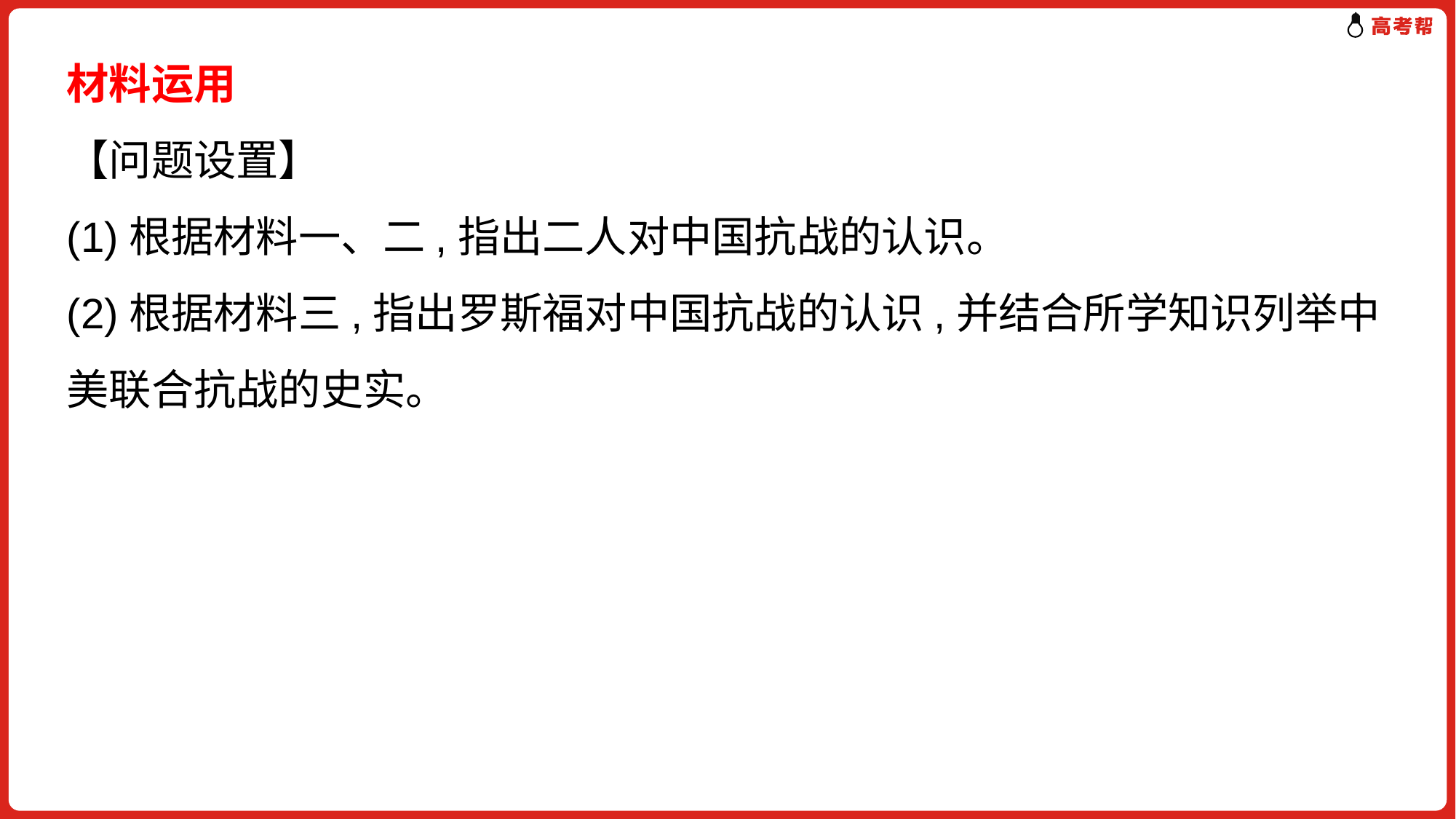

材料运用
【问题设置】
(1)根据材料一、二,指出二人对中国抗战的认识。
(2)根据材料三,指出罗斯福对中国抗战的认识,并结合所学知识列举中美联合抗战的史实。